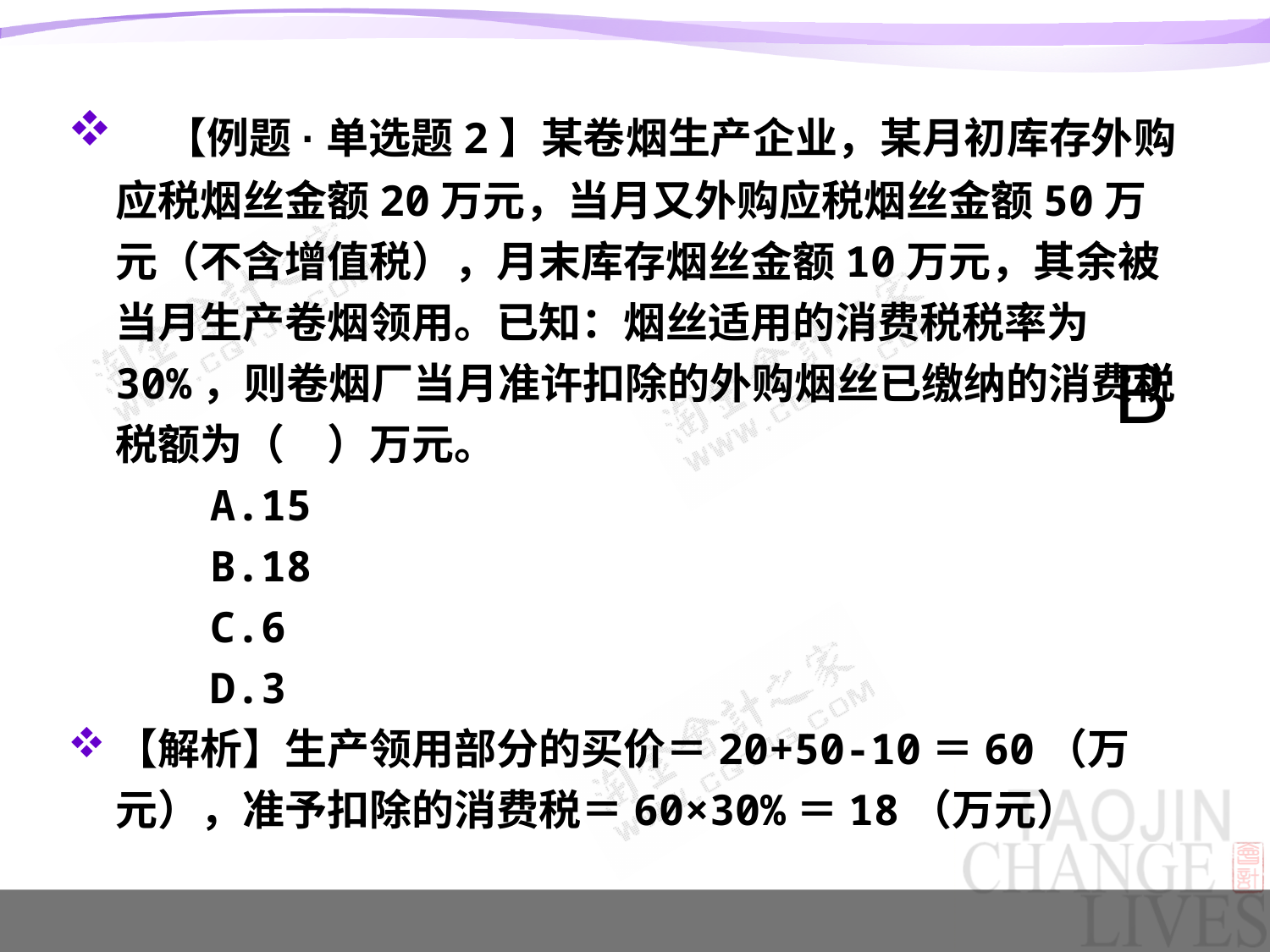

【例题·单选题2】某卷烟生产企业，某月初库存外购应税烟丝金额20万元，当月又外购应税烟丝金额50万元（不含增值税），月末库存烟丝金额10万元，其余被当月生产卷烟领用。已知：烟丝适用的消费税税率为30%，则卷烟厂当月准许扣除的外购烟丝已缴纳的消费税税额为（　）万元。
　　A.15
　　B.18
　　C.6
　　D.3
【解析】生产领用部分的买价＝20+50-10＝60（万元），准予扣除的消费税＝60×30%＝18（万元）

B